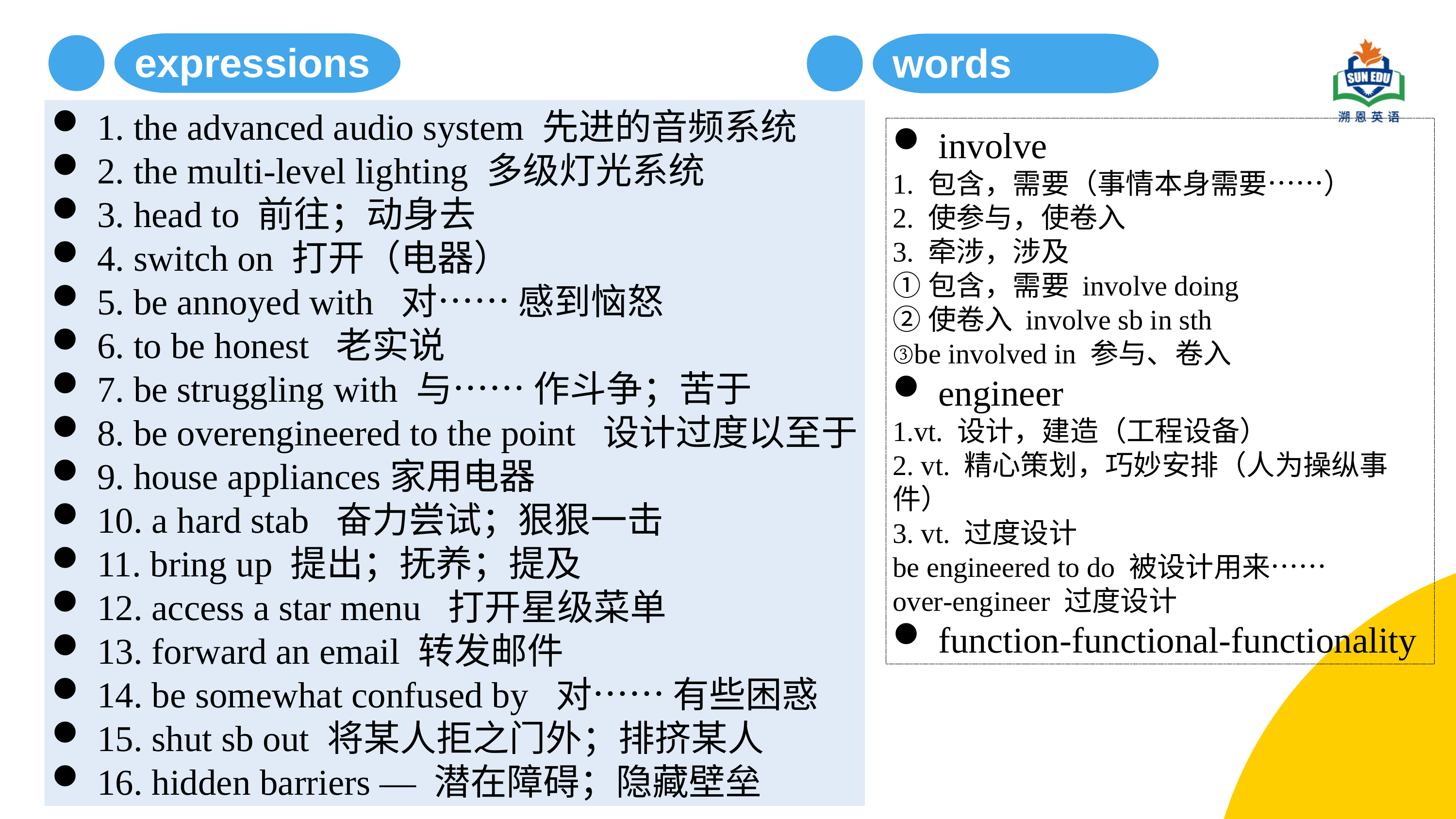

expressions

words
1. the advanced audio system 先进的音频系统
2. the multi‑level lighting 多级灯光系统
3. head to 前往；动身去
4. switch on 打开（电器）
5. be annoyed with  对…… 感到恼怒
6. to be honest  老实说
7. be struggling with 与…… 作斗争；苦于
8. be overengineered to the point  设计过度以至于
9. house appliances家用电器
10. a hard stab  奋力尝试；狠狠一击
11. bring up 提出；抚养；提及
12. access a star menu  打开星级菜单
13. forward an email 转发邮件
14. be somewhat confused by  对…… 有些困惑
15. shut sb out 将某人拒之门外；排挤某人
16. hidden barriers — 潜在障碍；隐藏壁垒
involve
1. 包含，需要（事情本身需要……）
2. 使参与，使卷入
3. 牵涉，涉及
①包含，需要 involve doing
②使卷入 involve sb in sth
③be involved in 参与、卷入
engineer
1.vt. 设计，建造（工程设备）
2. vt. 精心策划，巧妙安排（人为操纵事件）
3. vt. 过度设计
be engineered to do 被设计用来……
over‑engineer 过度设计
function-functional-functionality